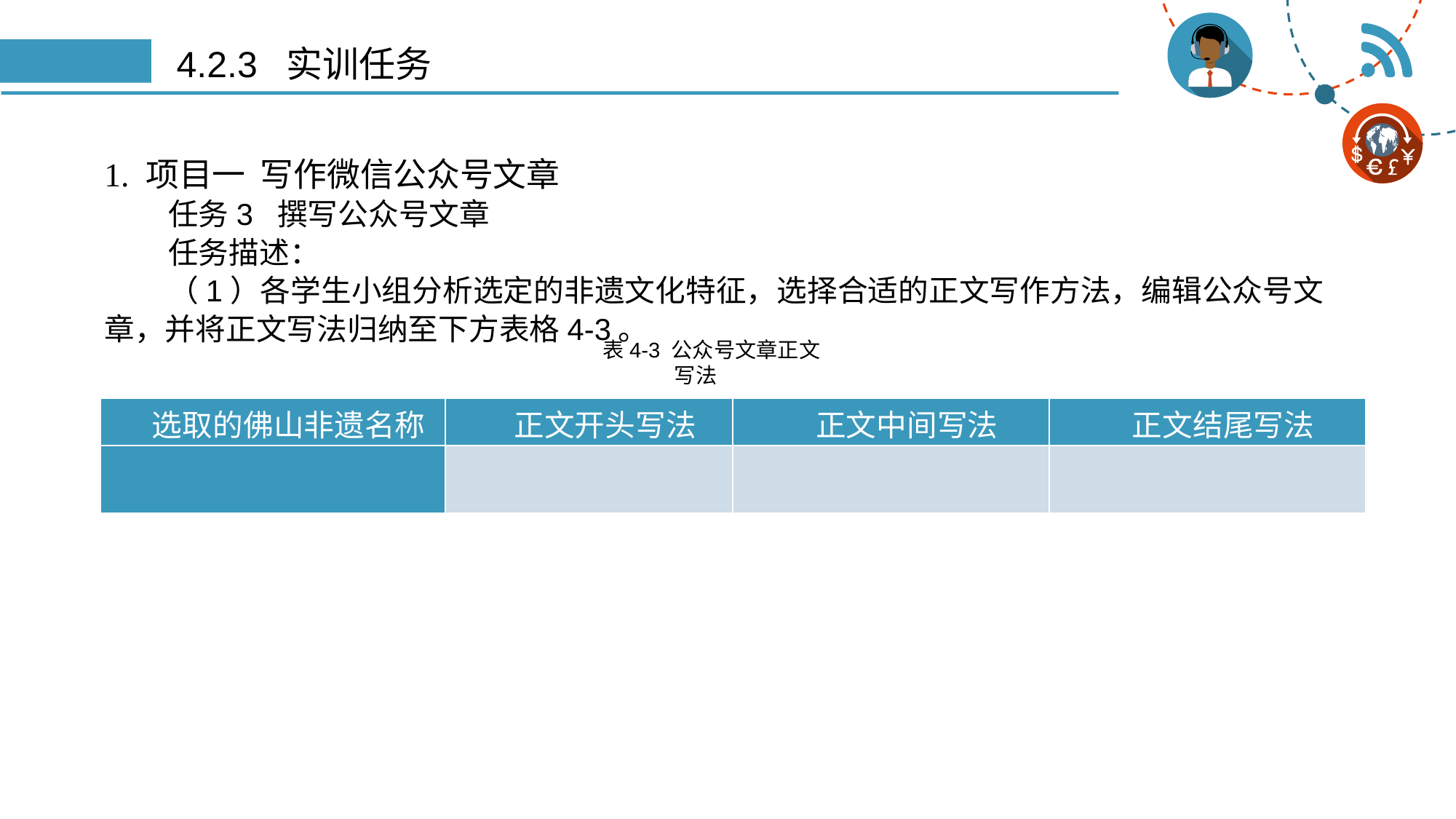

# 4.2.3  实训任务
1. 项目一  写作微信公众号文章
任务3  撰写公众号文章
任务描述：
（1）各学生小组分析选定的非遗文化特征，选择合适的正文写作方法，编辑公众号文章，并将正文写法归纳至下方表格4-3。

表4-3 公众号文章正文写法

| 选取的佛山非遗名称 | 正文开头写法 | 正文中间写法 | 正文结尾写法 |
| --- | --- | --- | --- |
|  |  |  |  |